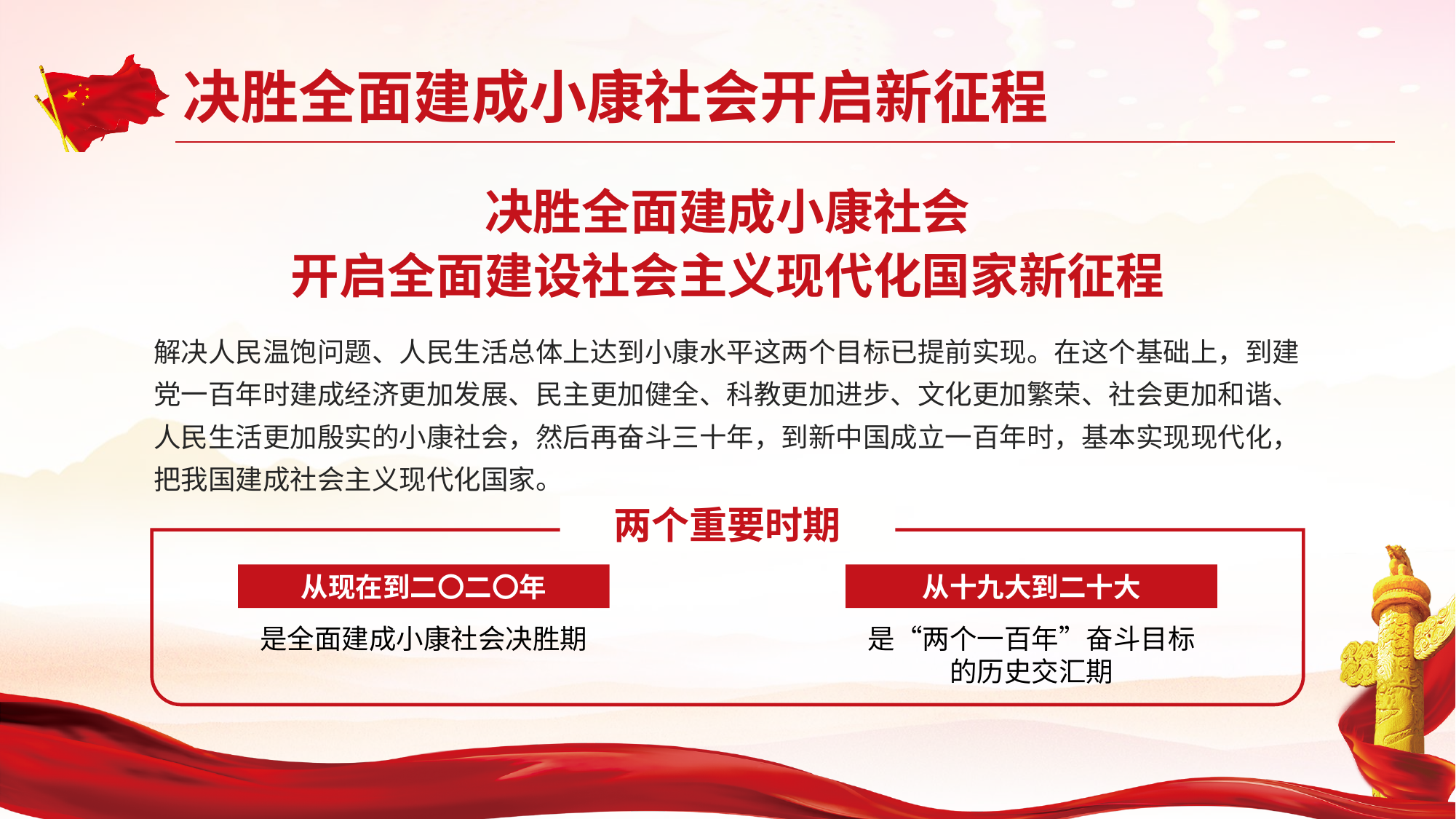

决胜全面建成小康社会
开启全面建设社会主义现代化国家新征程
解决人民温饱问题、人民生活总体上达到小康水平这两个目标已提前实现。在这个基础上，到建党一百年时建成经济更加发展、民主更加健全、科教更加进步、文化更加繁荣、社会更加和谐、人民生活更加殷实的小康社会，然后再奋斗三十年，到新中国成立一百年时，基本实现现代化，把我国建成社会主义现代化国家。
两个重要时期

从现在到二〇二〇年
从十九大到二十大
是全面建成小康社会决胜期
是“两个一百年”奋斗目标的历史交汇期